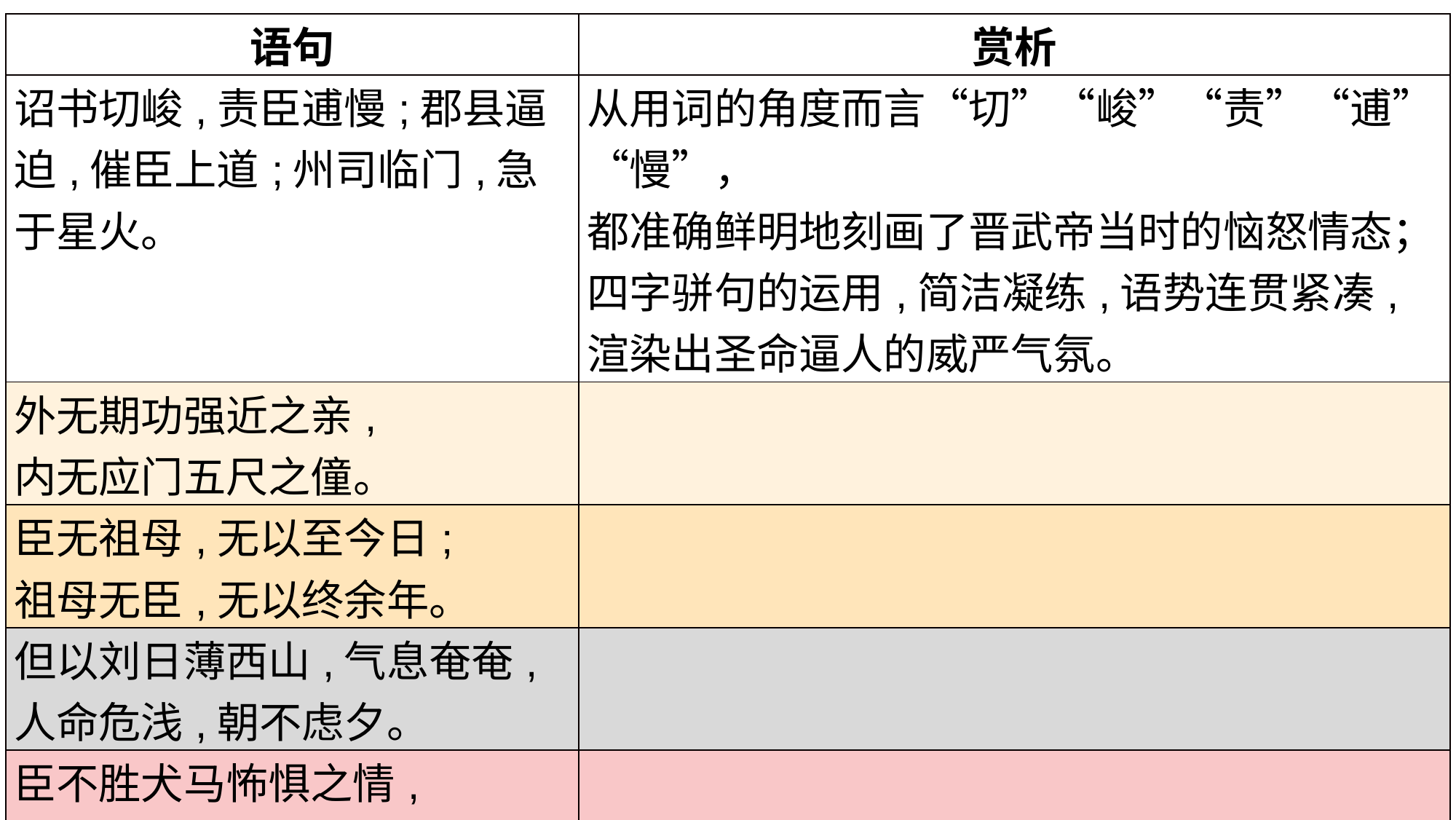

| 语句 | 赏析 |
| --- | --- |
| 诏书切峻,责臣逋慢;郡县逼迫,催臣上道;州司临门,急于星火。 | 从用词的角度而言“切”“峻”“责”“逋”“慢”， 都准确鲜明地刻画了晋武帝当时的恼怒情态；四字骈句的运用,简洁凝练,语势连贯紧凑, 渲染出圣命逼人的威严气氛。 |
| 外无期功强近之亲, 内无应门五尺之僮。 |  |
| 臣无祖母,无以至今日; 祖母无臣,无以终余年。 |  |
| 但以刘日薄西山,气息奄奄, 人命危浅,朝不虑夕。 |  |
| 臣不胜犬马怖惧之情, 谨拜表以闻。 |  |